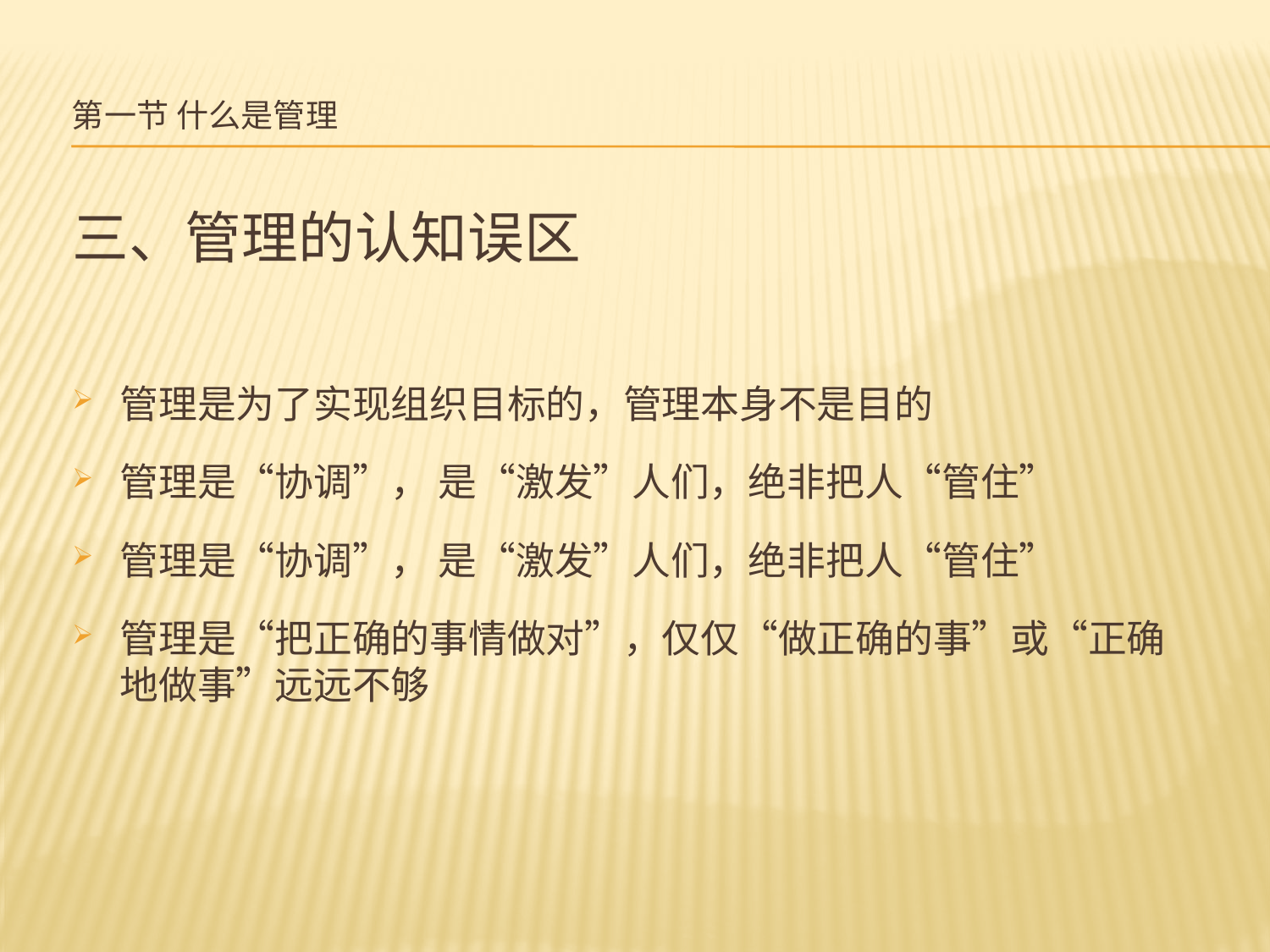

# 第一节 什么是管理
三、管理的认知误区

管理是为了实现组织目标的，管理本身不是目的
管理是“协调”， 是“激发”人们，绝非把人“管住”
管理是“协调”， 是“激发”人们，绝非把人“管住”
管理是“把正确的事情做对”，仅仅“做正确的事”或“正确地做事”远远不够